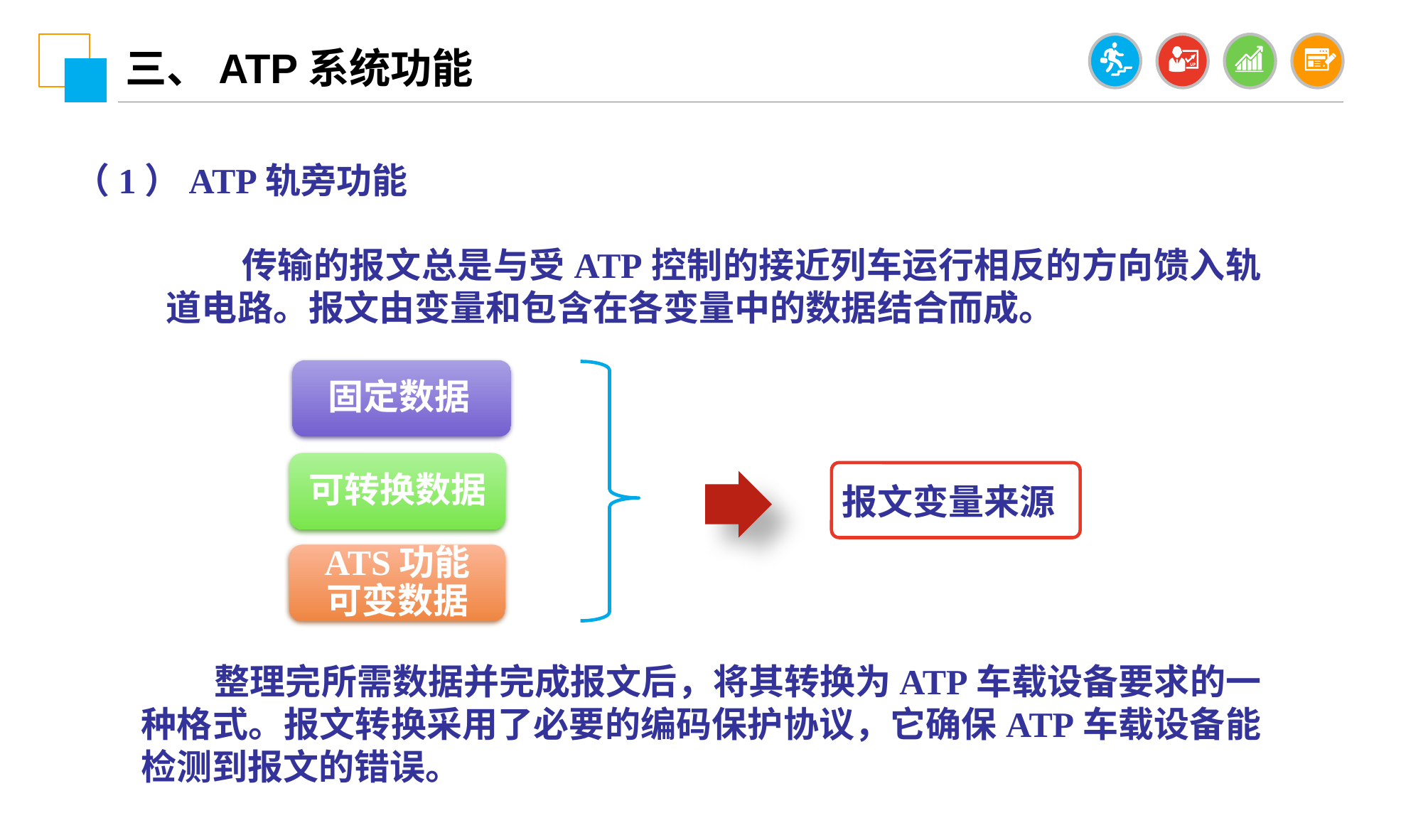

三、ATP系统功能
（1）ATP轨旁功能
        传输的报文总是与受ATP控制的接近列车运行相反的方向馈入轨道电路。报文由变量和包含在各变量中的数据结合而成。

固定数据

可转换数据

报文变量来源

ATS功能 可变数据
        整理完所需数据并完成报文后，将其转换为ATP车载设备要求的一种格式。报文转换采用了必要的编码保护协议，它确保ATP车载设备能检测到报文的错误。